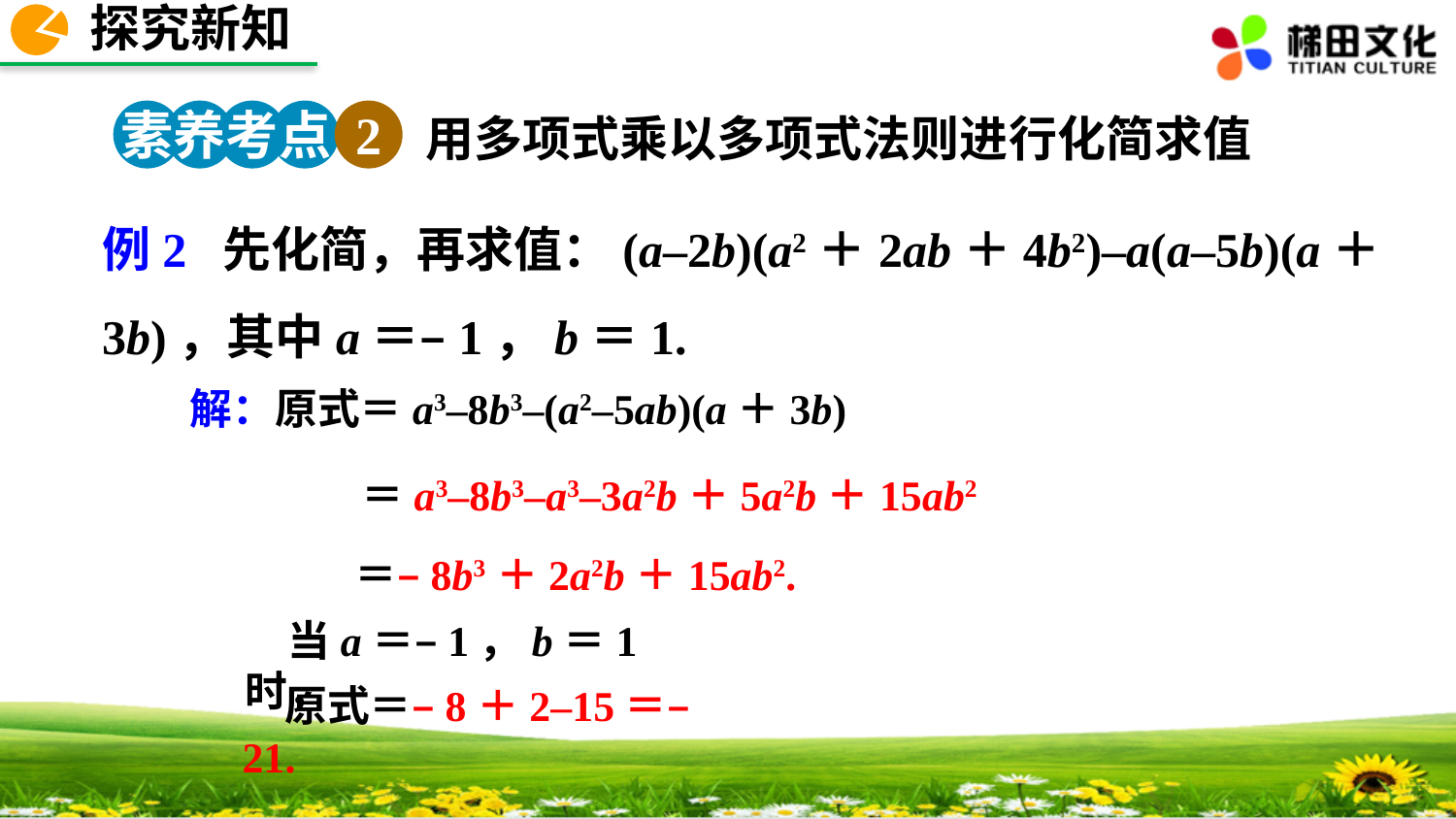

探究新知

素养考点 2

用多项式乘以多项式法则进行化简求值
例2  先化简，再求值：(a–2b)(a2＋2ab＋4b2)–a(a–5b)(a＋3b)，其中a＝–1，b＝1.
解：原式＝a3–8b3–(a2–5ab)(a＋3b)
＝a3–8b3–a3–3a2b＋5a2b＋15ab2
＝–8b3＋2a2b＋15ab2.
当a＝–1，b＝1时，
原式＝–8＋2–15＝–21.